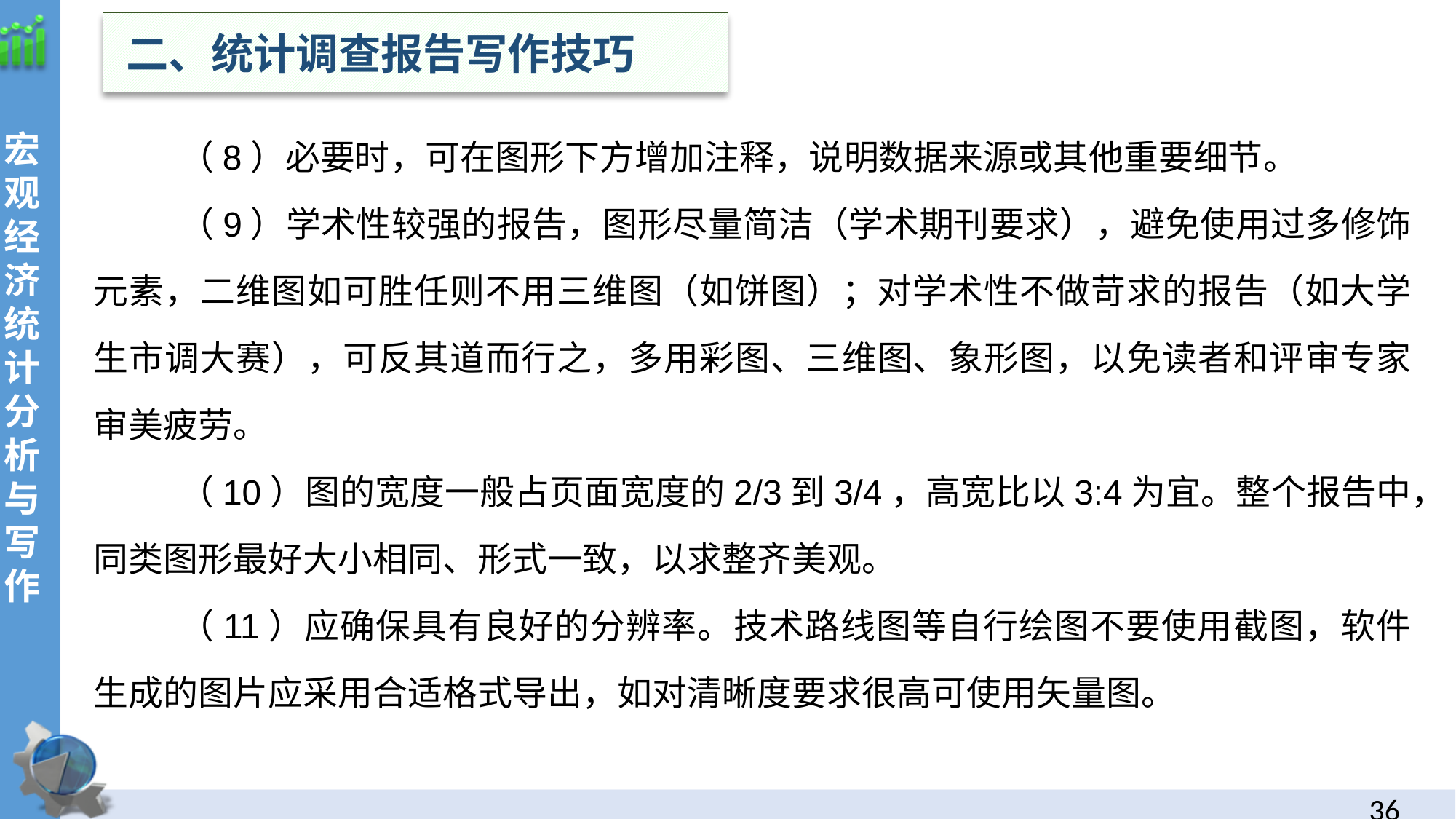

二、统计调查报告写作技巧
（8）必要时，可在图形下方增加注释，说明数据来源或其他重要细节。
（9）学术性较强的报告，图形尽量简洁（学术期刊要求），避免使用过多修饰元素，二维图如可胜任则不用三维图（如饼图）；对学术性不做苛求的报告（如大学生市调大赛），可反其道而行之，多用彩图、三维图、象形图，以免读者和评审专家审美疲劳。
（10）图的宽度一般占页面宽度的2/3到3/4，高宽比以3:4为宜。整个报告中，同类图形最好大小相同、形式一致，以求整齐美观。
（11）应确保具有良好的分辨率。技术路线图等自行绘图不要使用截图，软件生成的图片应采用合适格式导出，如对清晰度要求很高可使用矢量图。
36